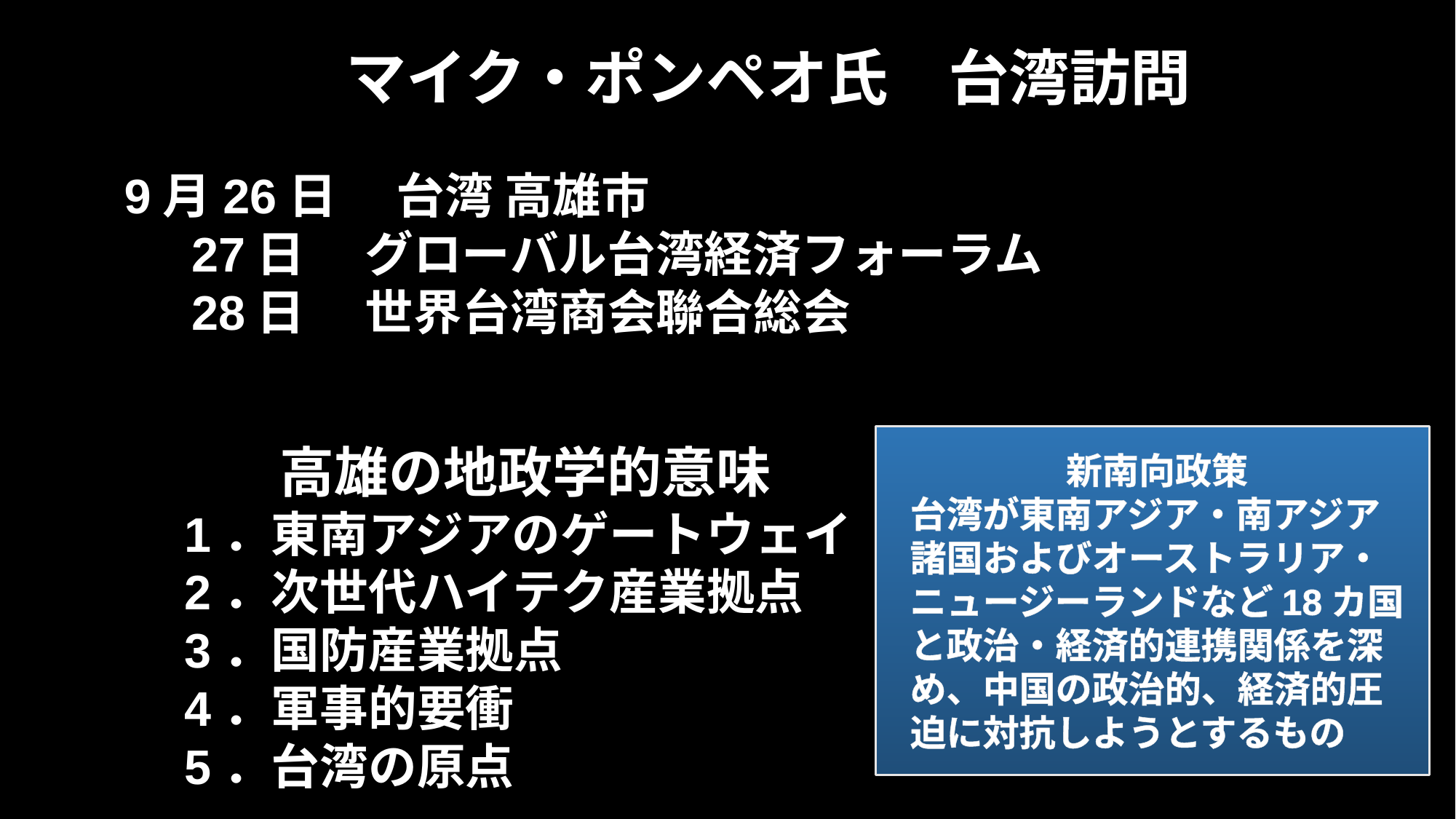

マイク・ポンペオ氏　台湾訪問
9月26日　 台湾 高雄市
     27日　 グローバル台湾経済フォーラム
     28日　 世界台湾商会聯合総会
             高雄の地政学的意味
　1．東南アジアのゲートウェイ
　2．次世代ハイテク産業拠点
　3．国防産業拠点
　4．軍事的要衝
　5．台湾の原点
新南向政策
台湾が東南アジア・南アジア諸国およびオーストラリア・ニュージーランドなど18カ国と政治・経済的連携関係を深め、中国の政治的、経済的圧迫に対抗しようとするもの